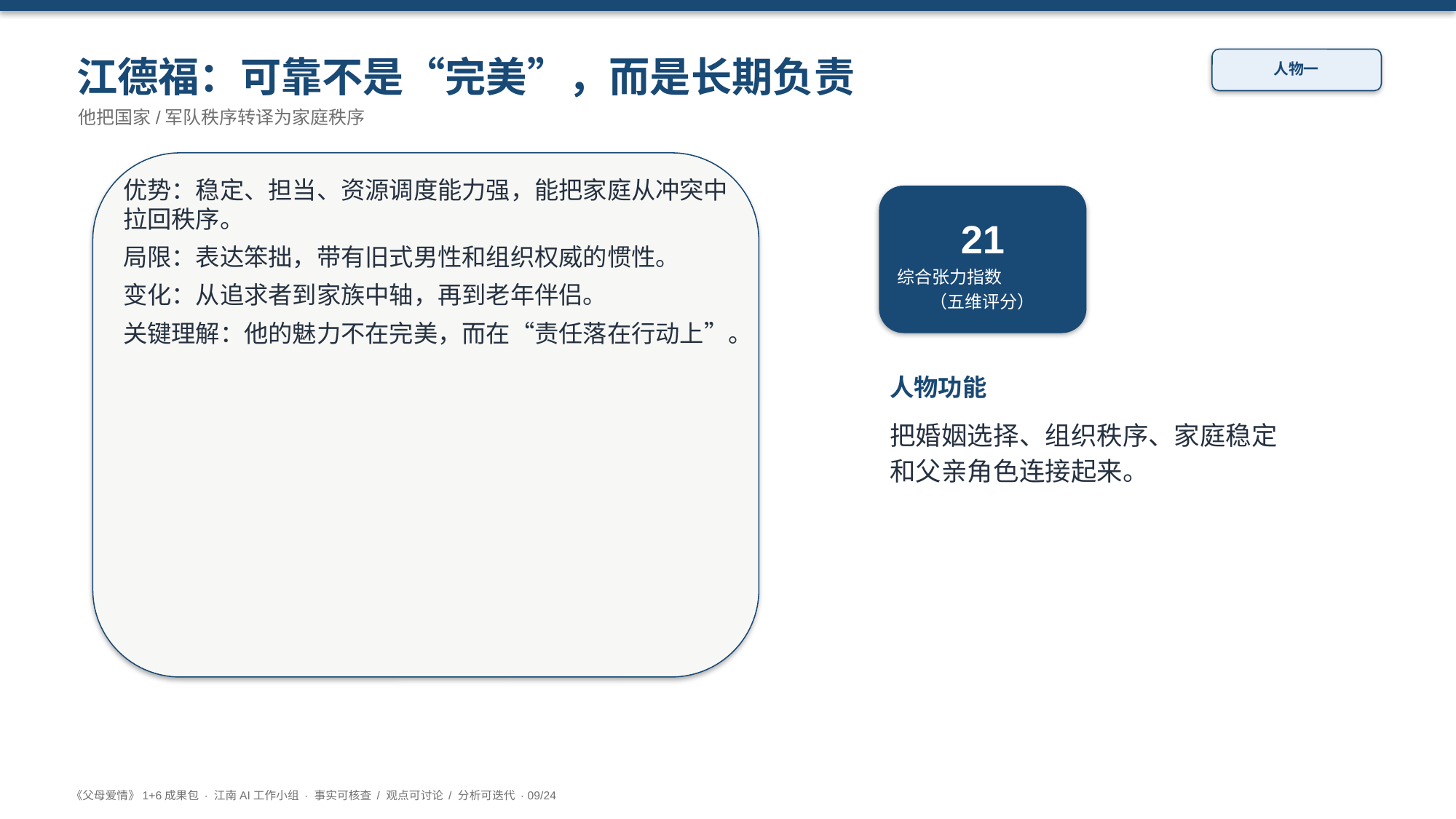

江德福：可靠不是“完美”，而是长期负责

人物一
他把国家/军队秩序转译为家庭秩序

优势：稳定、担当、资源调度能力强，能把家庭从冲突中拉回秩序。
局限：表达笨拙，带有旧式男性和组织权威的惯性。
变化：从追求者到家族中轴，再到老年伴侣。
关键理解：他的魅力不在完美，而在“责任落在行动上”。

21
综合张力指数
（五维评分）
人物功能
把婚姻选择、组织秩序、家庭稳定和父亲角色连接起来。
《父母爱情》1+6成果包 · 江南AI工作小组 · 事实可核查 / 观点可讨论 / 分析可迭代 · 09/24